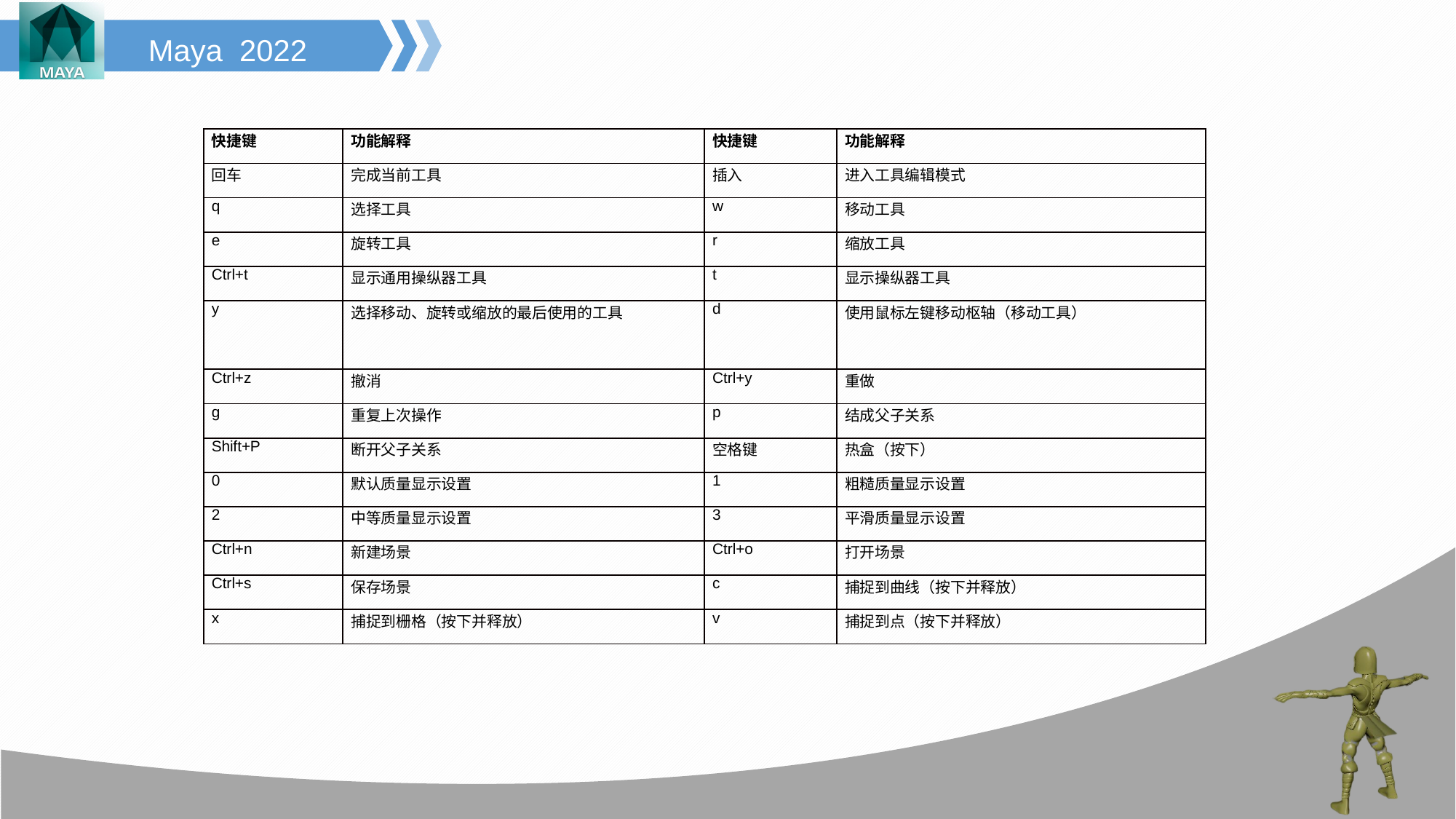

| 快捷键 | 功能解释 | 快捷键 | 功能解释 |
| --- | --- | --- | --- |
| 回车 | 完成当前工具 | 插入 | 进入工具编辑模式 |
| q | 选择工具 | w | 移动工具 |
| e | 旋转工具 | r | 缩放工具 |
| Ctrl+t | 显示通用操纵器工具 | t | 显示操纵器工具 |
| y | 选择移动、旋转或缩放的最后使用的工具 | d | 使用鼠标左键移动枢轴（移动工具） |
| Ctrl+z | 撤消 | Ctrl+y | 重做 |
| g | 重复上次操作 | p | 结成父子关系 |
| Shift+P | 断开父子关系 | 空格键 | 热盒（按下） |
| 0 | 默认质量显示设置 | 1 | 粗糙质量显示设置 |
| 2 | 中等质量显示设置 | 3 | 平滑质量显示设置 |
| Ctrl+n | 新建场景 | Ctrl+o | 打开场景 |
| Ctrl+s | 保存场景 | c | 捕捉到曲线（按下并释放） |
| x | 捕捉到栅格（按下并释放） | v | 捕捉到点（按下并释放） |